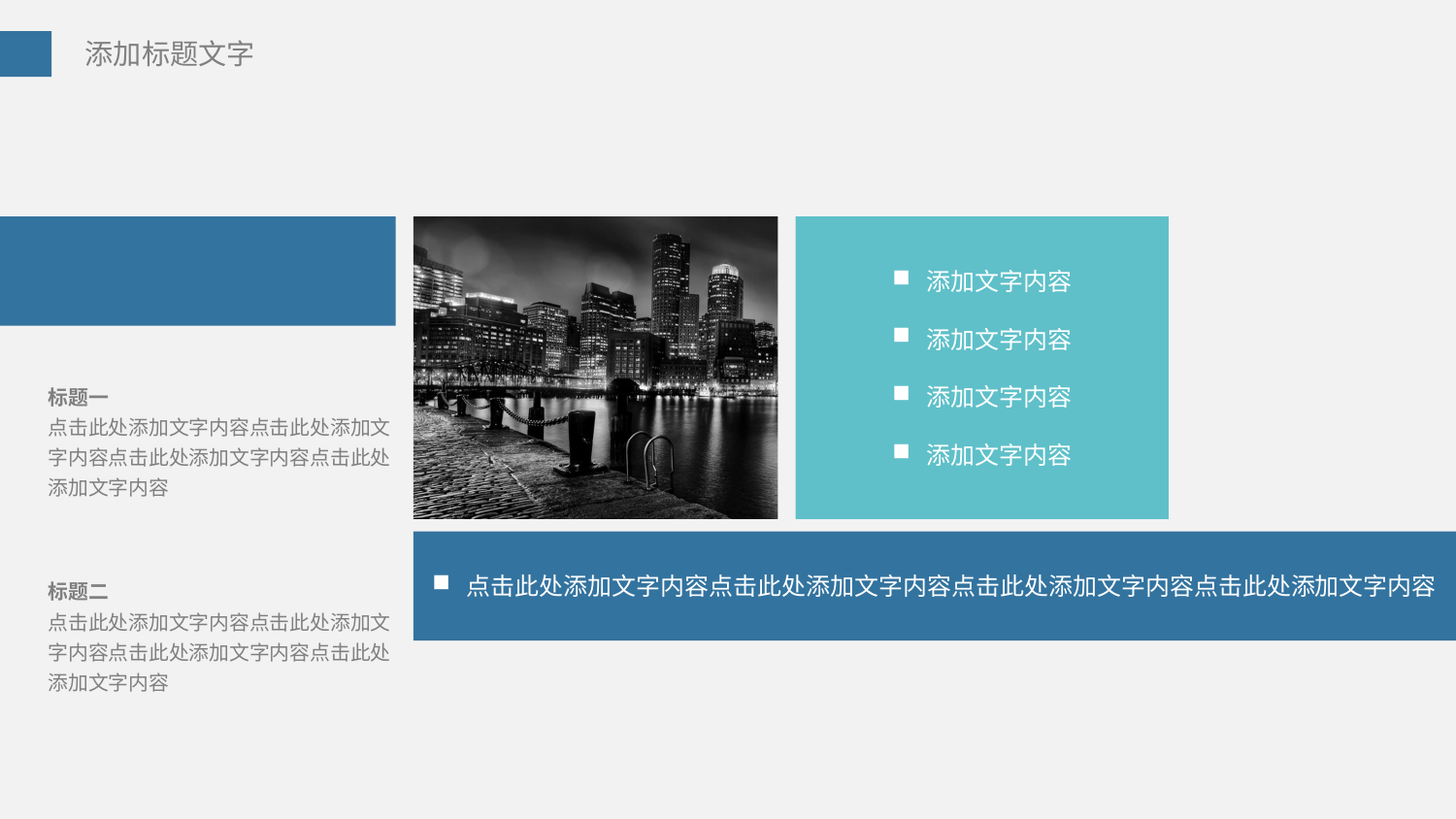

添加文字内容

添加文字内容

添加文字内容

添加文字内容

标题一
点击此处添加文字内容点击此处添加文字内容点击此处添加文字内容点击此处添加文字内容
点击此处添加文字内容点击此处添加文字内容点击此处添加文字内容点击此处添加文字内容
标题二
点击此处添加文字内容点击此处添加文字内容点击此处添加文字内容点击此处添加文字内容